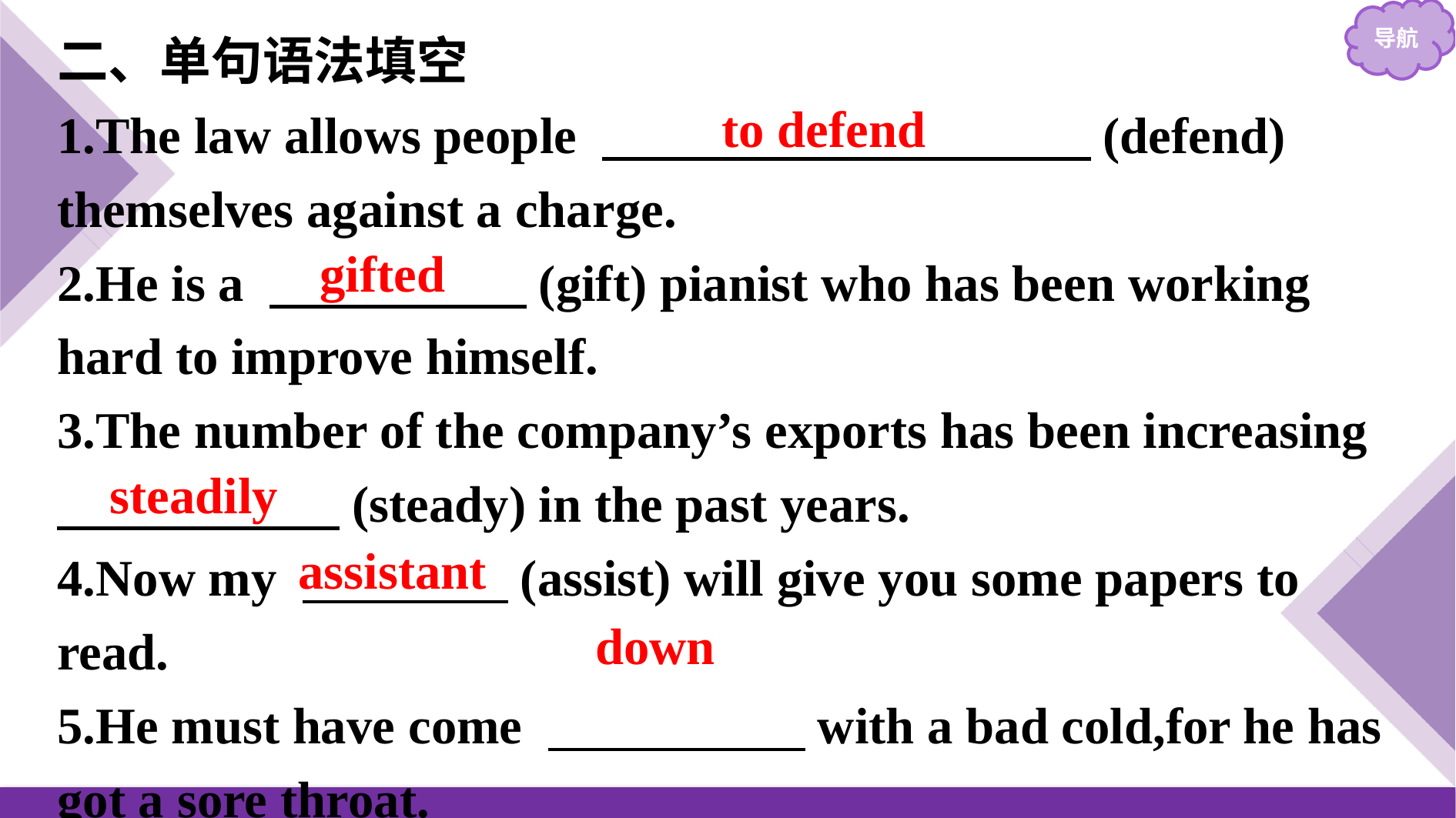

二、单句语法填空
1.The law allows people 　　　　　　　　　 (defend) themselves against a charge.
2.He is a 　　　　　(gift) pianist who has been working hard to improve himself.
3.The number of the company’s exports has been increasing
　　　　　 (steady) in the past years.
4.Now my 　　　　(assist) will give you some papers to read.
5.He must have come 　　　　　with a bad cold,for he has got a sore throat.
to defend
gifted
steadily
assistant
down